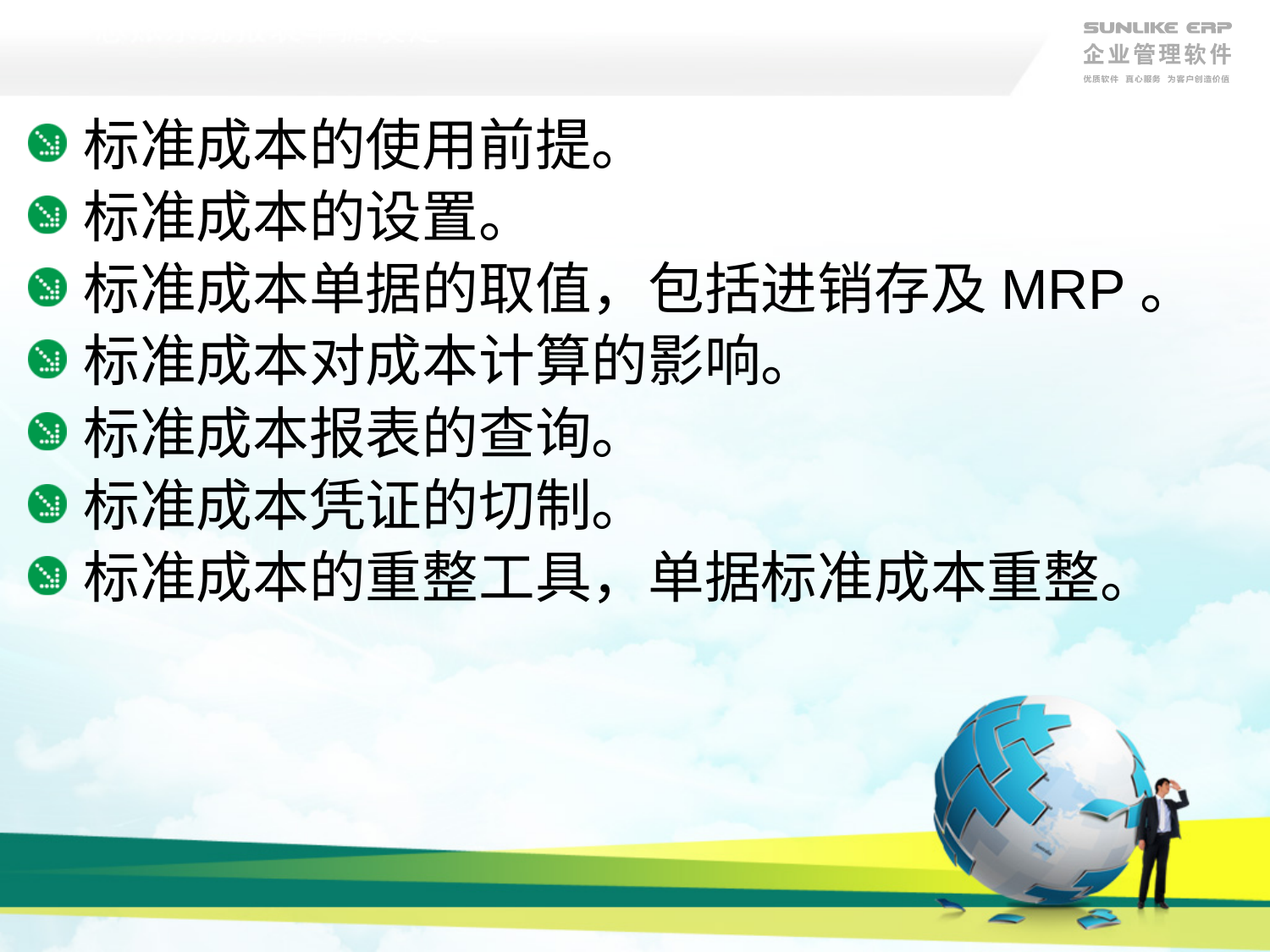

#
标准成本的使用前提。
标准成本的设置。
标准成本单据的取值，包括进销存及MRP。
标准成本对成本计算的影响。
标准成本报表的查询。
标准成本凭证的切制。
标准成本的重整工具，单据标准成本重整。